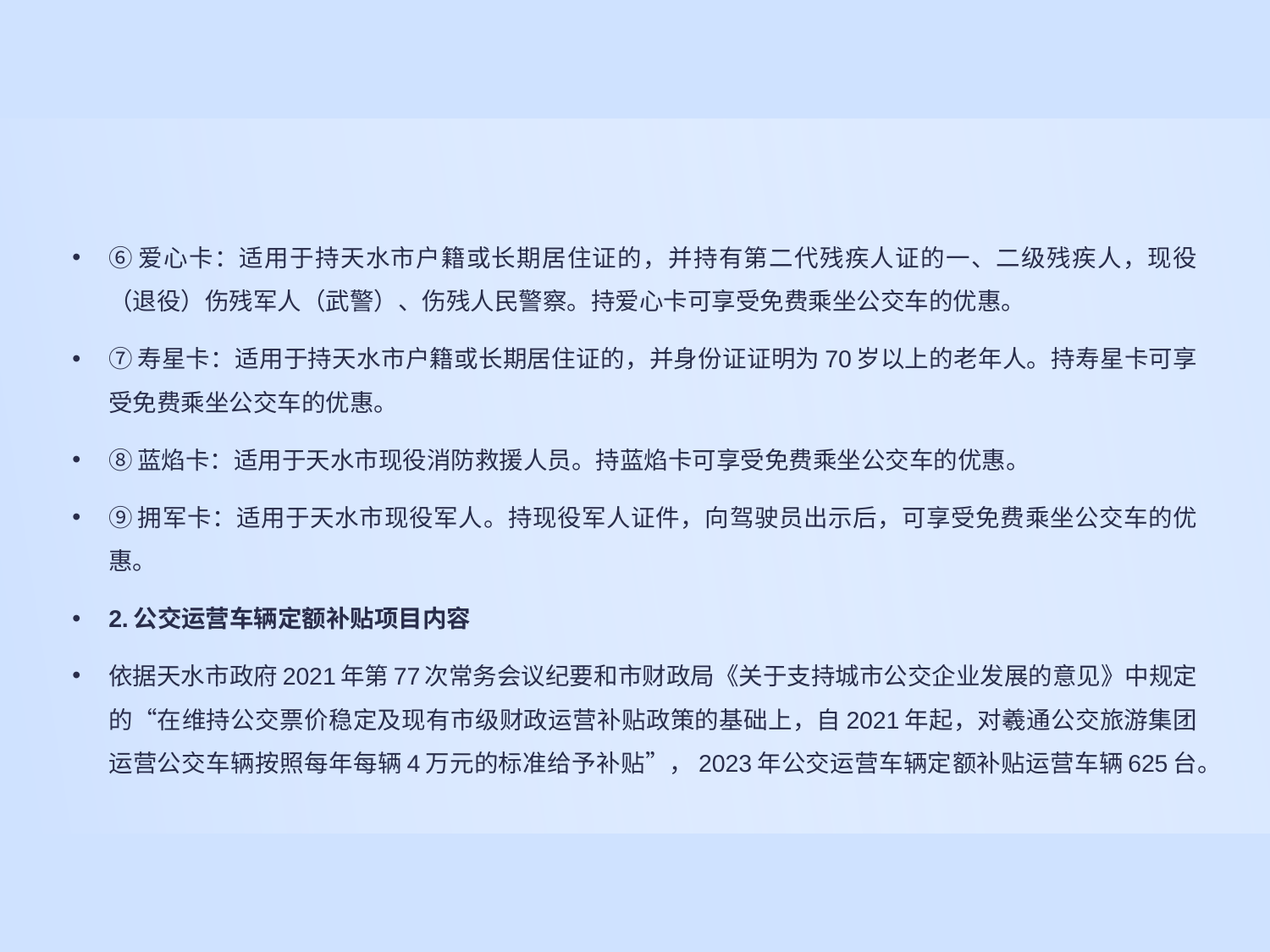

⑥爱心卡：适用于持天水市户籍或长期居住证的，并持有第二代残疾人证的一、二级残疾人，现役（退役）伤残军人（武警）、伤残人民警察。持爱心卡可享受免费乘坐公交车的优惠。
⑦寿星卡：适用于持天水市户籍或长期居住证的，并身份证证明为70岁以上的老年人。持寿星卡可享受免费乘坐公交车的优惠。
⑧蓝焰卡：适用于天水市现役消防救援人员。持蓝焰卡可享受免费乘坐公交车的优惠。
⑨拥军卡：适用于天水市现役军人。持现役军人证件，向驾驶员出示后，可享受免费乘坐公交车的优惠。
2.公交运营车辆定额补贴项目内容
依据天水市政府2021年第77次常务会议纪要和市财政局《关于支持城市公交企业发展的意见》中规定的“在维持公交票价稳定及现有市级财政运营补贴政策的基础上，自2021年起，对羲通公交旅游集团运营公交车辆按照每年每辆4万元的标准给予补贴”，2023年公交运营车辆定额补贴运营车辆625台。